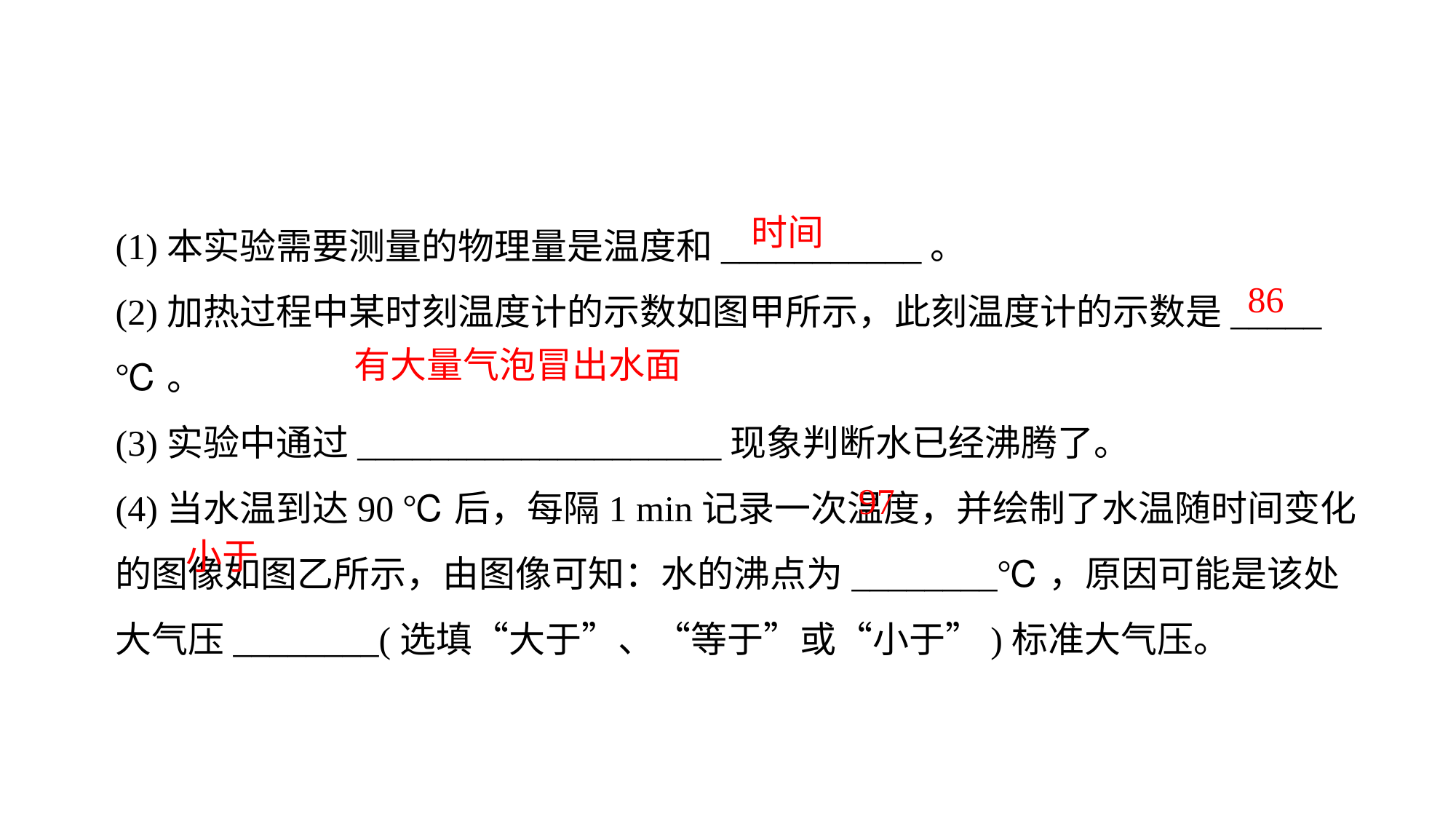

(1)本实验需要测量的物理量是温度和___________。
(2)加热过程中某时刻温度计的示数如图甲所示，此刻温度计的示数是_____℃。
(3)实验中通过____________________现象判断水已经沸腾了。
(4)当水温到达90 ℃后，每隔1 min记录一次温度，并绘制了水温随时间变化的图像如图乙所示，由图像可知：水的沸点为________℃，原因可能是该处大气压________(选填“大于”、“等于”或“小于”)标准大气压。
时间
86
有大量气泡冒出水面
97
小于